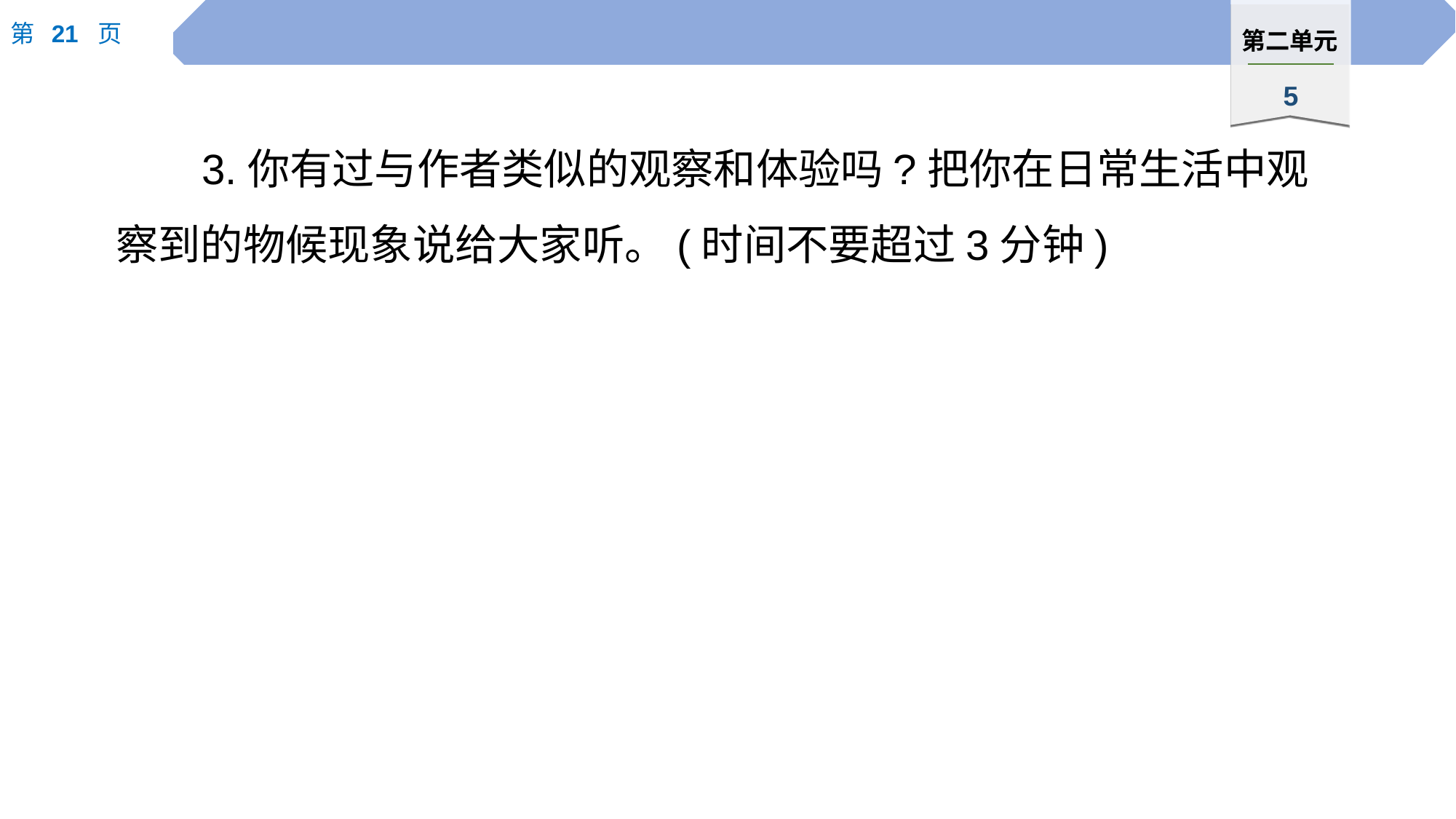

3.你有过与作者类似的观察和体验吗?把你在日常生活中观察到的物候现象说给大家听。(时间不要超过3分钟)